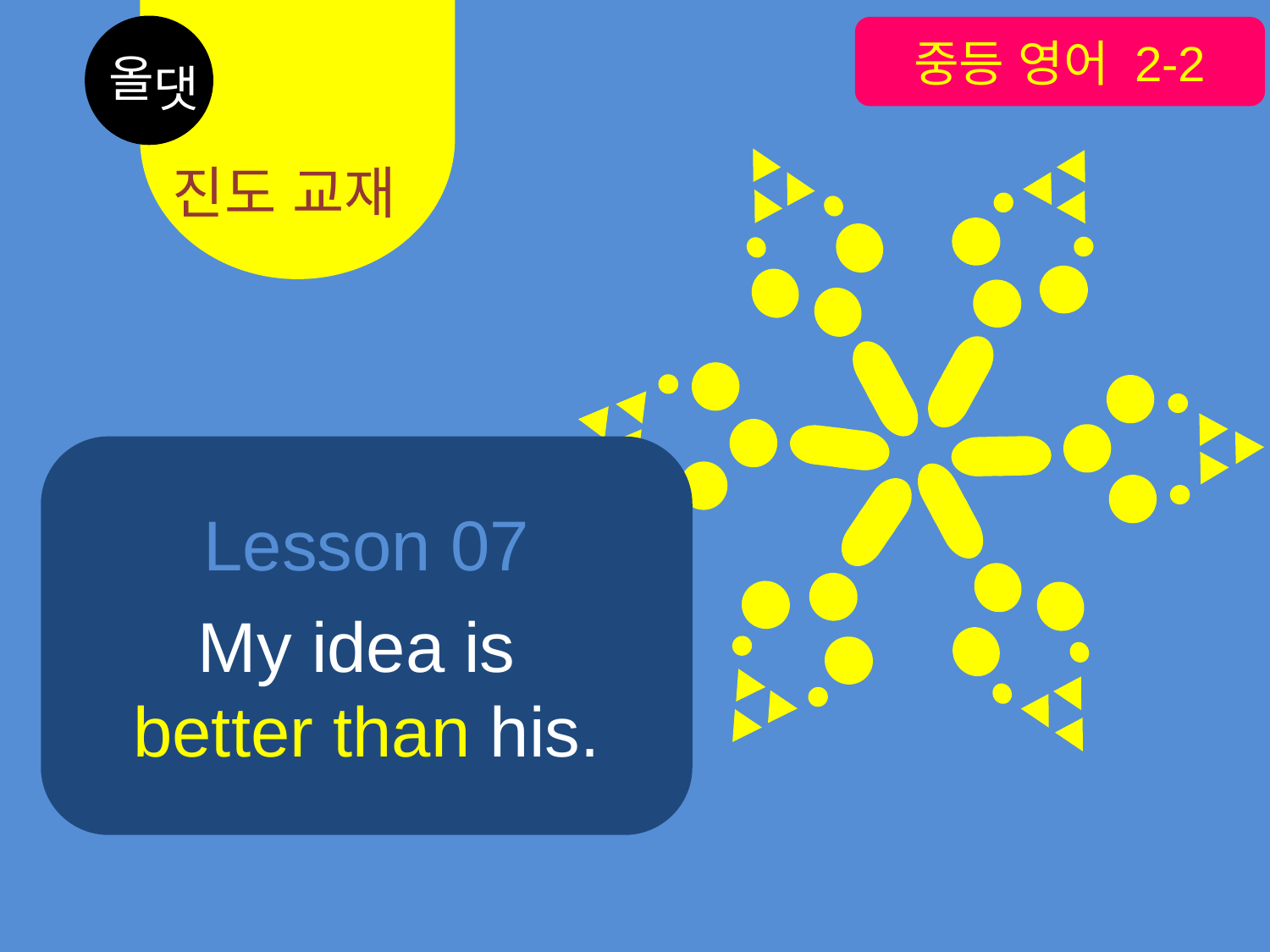

중등 영어 2-2

올
댓

진도 교재

Lesson 07

My idea is
better than his.